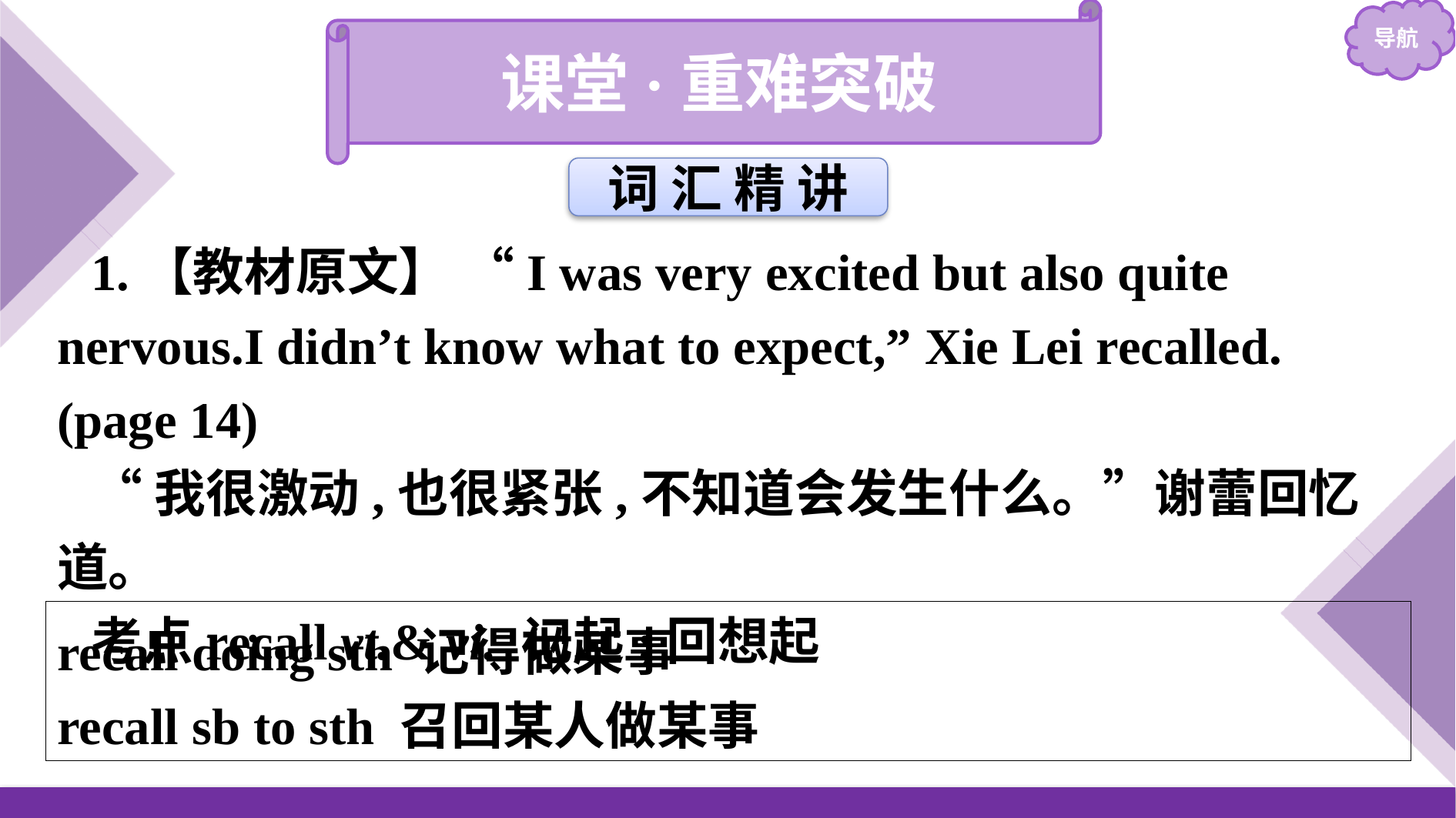

课堂·重难突破
词 汇 精 讲
1.【教材原文】 “I was very excited but also quite nervous.I didn’t know what to expect,” Xie Lei recalled. (page 14)
“我很激动,也很紧张,不知道会发生什么。”谢蕾回忆道。
考点recall vt.& vi. 记起;回想起
recall doing sth 记得做某事
recall sb to sth 召回某人做某事